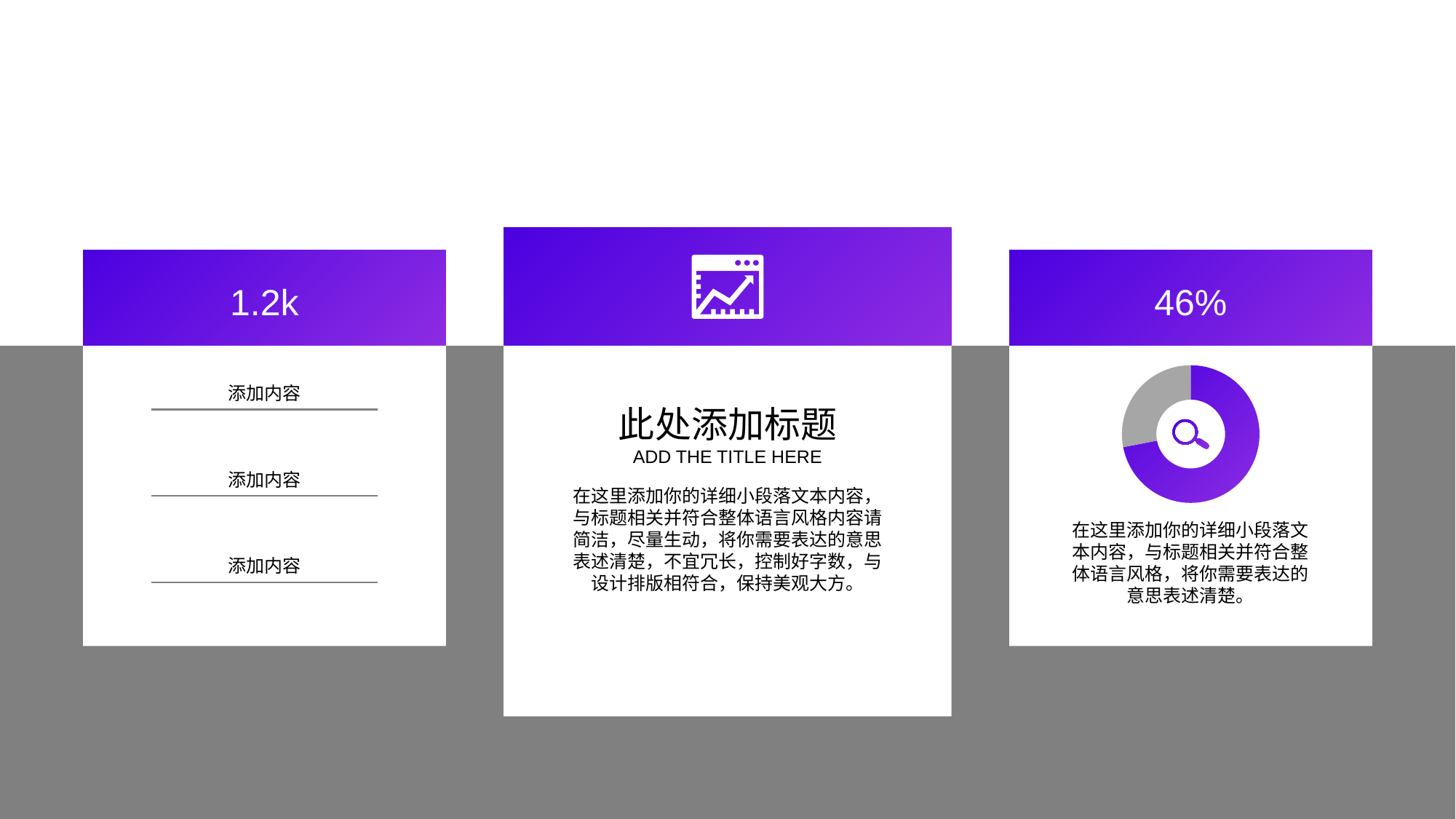

1.2k
46%

### Chart

| Category | 销售额 |
|---|---|
| 第一季度 | 8.2 |
| 第二季度 | 3.2 |
在这里添加你的详细小段落文本内容，与标题相关并符合整体语言风格，将你需要表达的意思表述清楚。
添加内容
添加内容
添加内容
此处添加标题
ADD THE TITLE HERE
在这里添加你的详细小段落文本内容，与标题相关并符合整体语言风格内容请简洁，尽量生动，将你需要表达的意思表述清楚，不宜冗长，控制好字数，与设计排版相符合，保持美观大方。